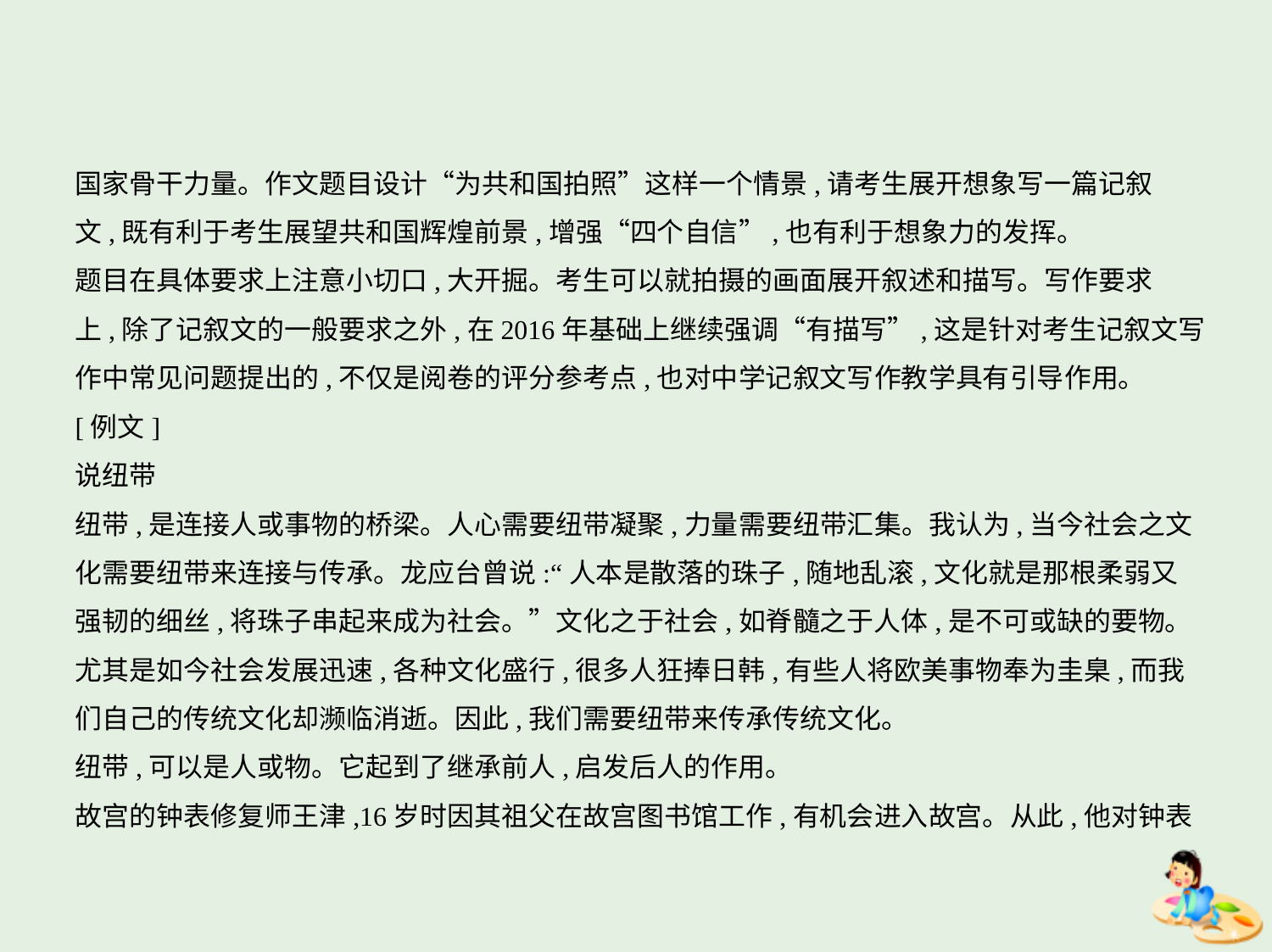

国家骨干力量。作文题目设计“为共和国拍照”这样一个情景,请考生展开想象写一篇记叙
文,既有利于考生展望共和国辉煌前景,增强“四个自信”,也有利于想象力的发挥。
题目在具体要求上注意小切口,大开掘。考生可以就拍摄的画面展开叙述和描写。写作要求
上,除了记叙文的一般要求之外,在2016年基础上继续强调“有描写”,这是针对考生记叙文写
作中常见问题提出的,不仅是阅卷的评分参考点,也对中学记叙文写作教学具有引导作用。
[例文]
说纽带
纽带,是连接人或事物的桥梁。人心需要纽带凝聚,力量需要纽带汇集。我认为,当今社会之文
化需要纽带来连接与传承。龙应台曾说:“人本是散落的珠子,随地乱滚,文化就是那根柔弱又
强韧的细丝,将珠子串起来成为社会。”文化之于社会,如脊髓之于人体,是不可或缺的要物。
尤其是如今社会发展迅速,各种文化盛行,很多人狂捧日韩,有些人将欧美事物奉为圭臬,而我
们自己的传统文化却濒临消逝。因此,我们需要纽带来传承传统文化。
纽带,可以是人或物。它起到了继承前人,启发后人的作用。
故宫的钟表修复师王津,16岁时因其祖父在故宫图书馆工作,有机会进入故宫。从此,他对钟表